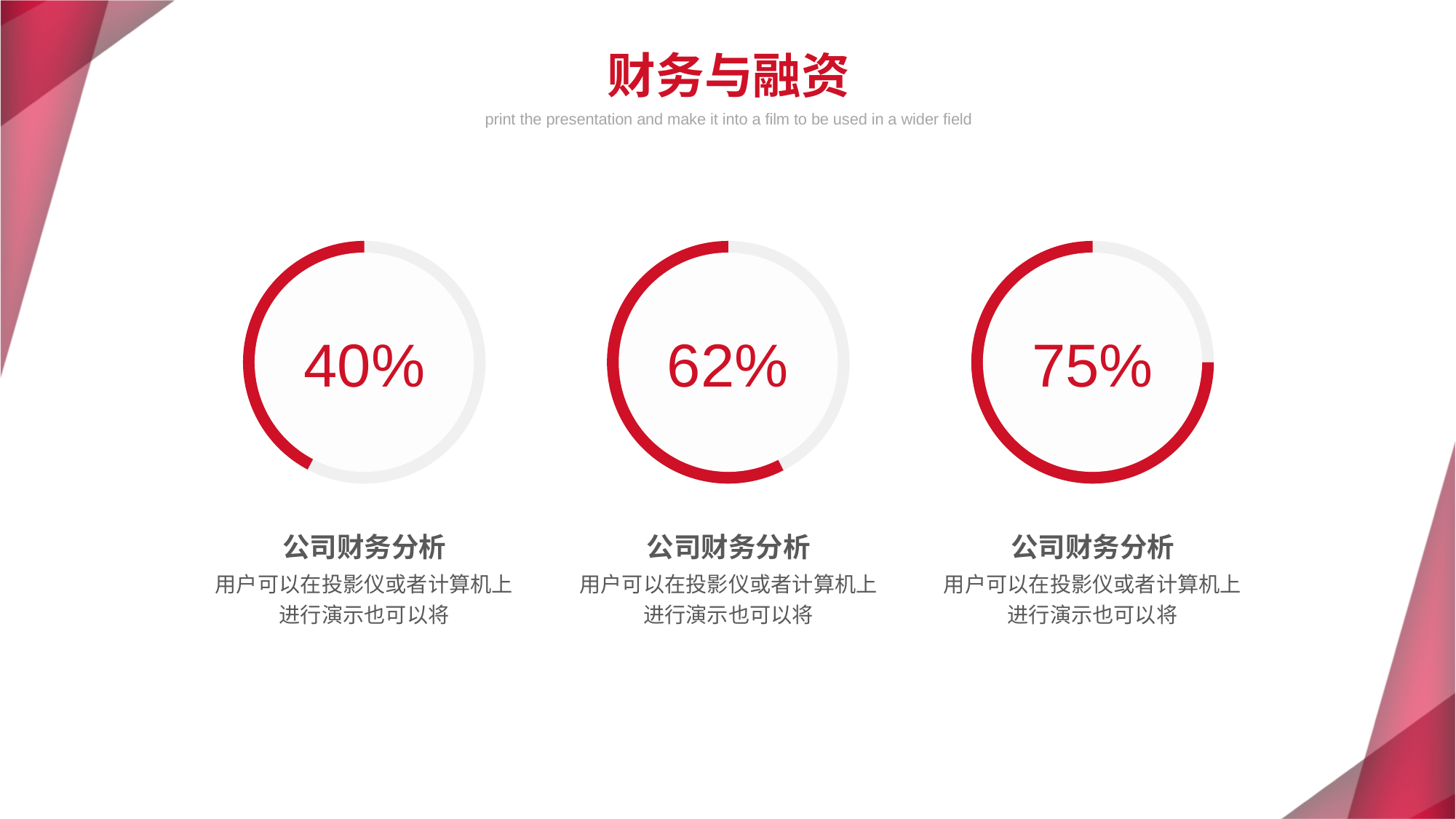

财务与融资
print the presentation and make it into a film to be used in a wider field

40%
62%
75%
公司财务分析
用户可以在投影仪或者计算机上进行演示也可以将
公司财务分析
用户可以在投影仪或者计算机上进行演示也可以将
公司财务分析
用户可以在投影仪或者计算机上进行演示也可以将